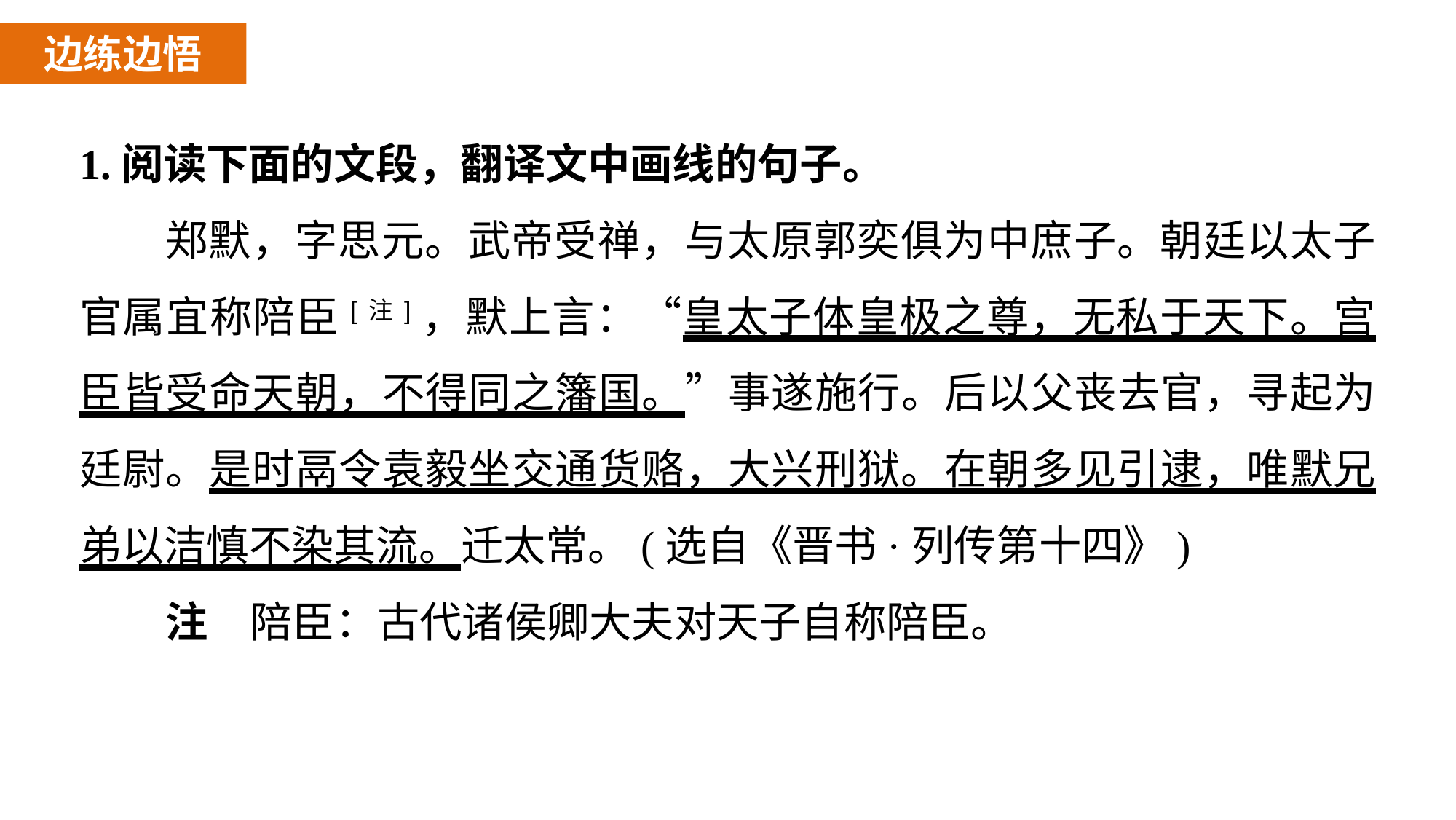

边练边悟
1.阅读下面的文段，翻译文中画线的句子。
郑默，字思元。武帝受禅，与太原郭奕俱为中庶子。朝廷以太子官属宜称陪臣[注]，默上言：“皇太子体皇极之尊，无私于天下。宫臣皆受命天朝，不得同之籓国。”事遂施行。后以父丧去官，寻起为廷尉。是时鬲令袁毅坐交通货赂，大兴刑狱。在朝多见引逮，唯默兄弟以洁慎不染其流。迁太常。(选自《晋书·列传第十四》)
注　陪臣：古代诸侯卿大夫对天子自称陪臣。